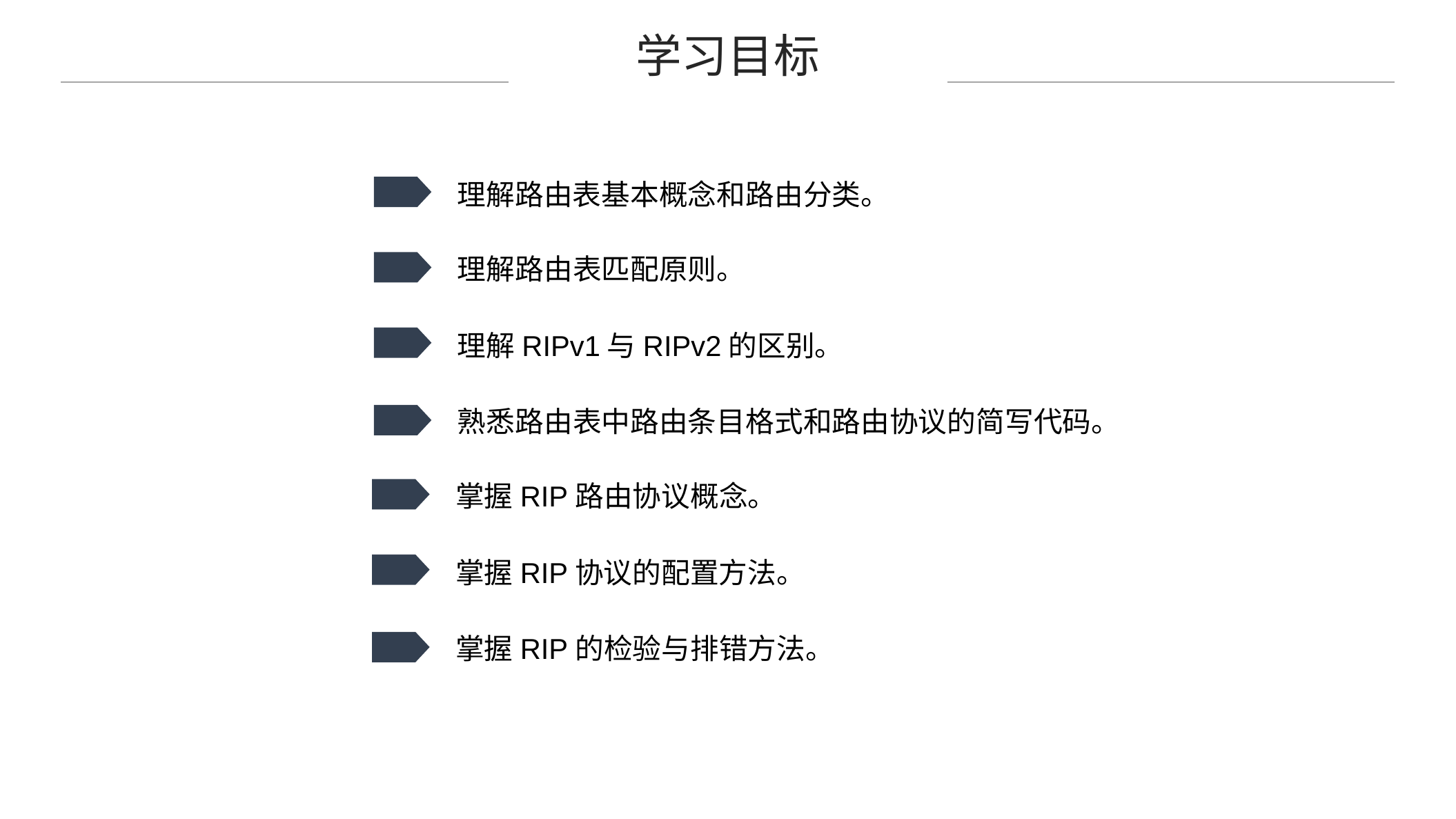

学习目标
理解路由表基本概念和路由分类。

理解路由表匹配原则。

理解RIPv1与RIPv2的区别。

熟悉路由表中路由条目格式和路由协议的简写代码。

掌握RIP路由协议概念。

掌握RIP协议的配置方法。

掌握RIP的检验与排错方法。